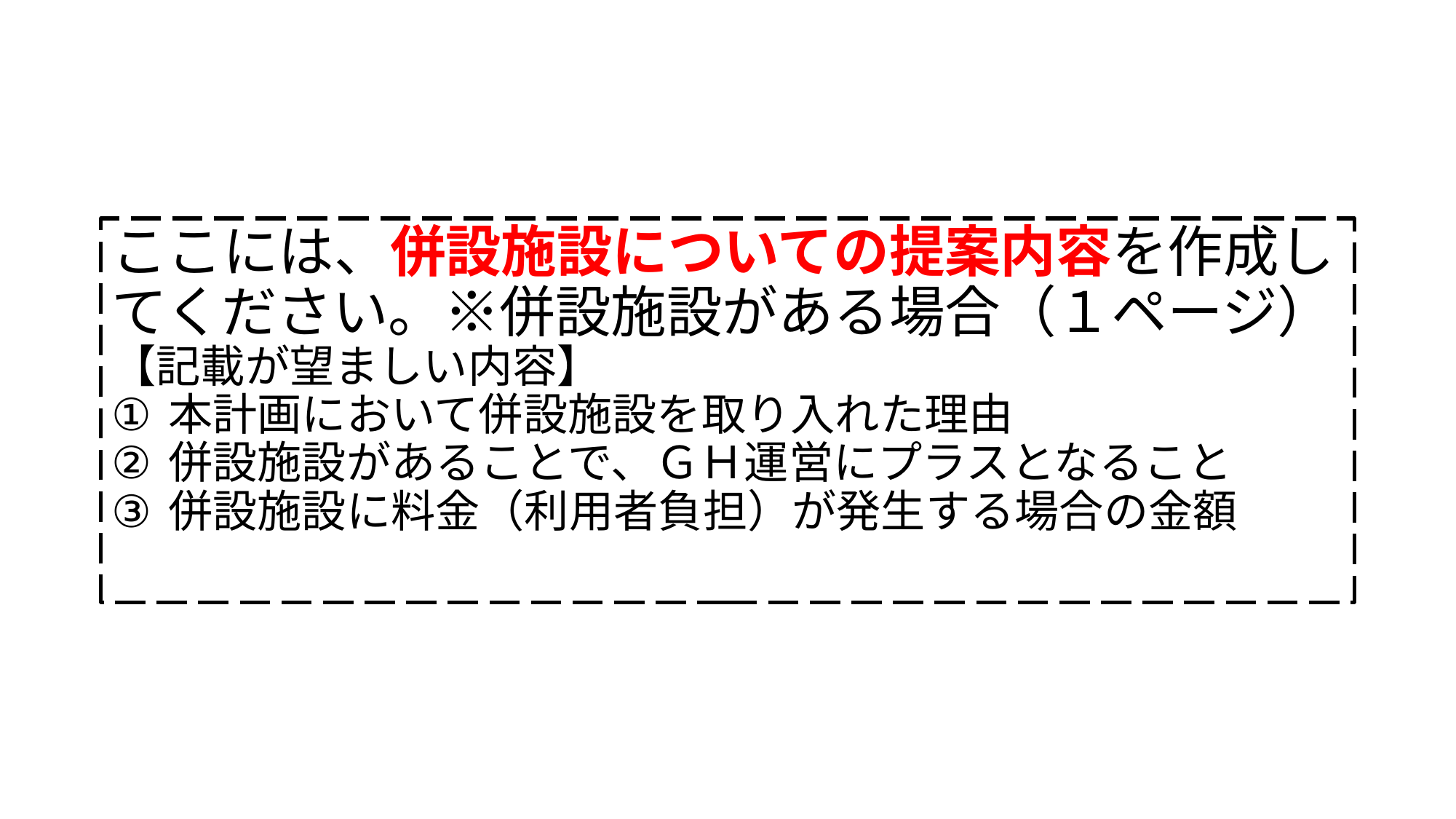

ここには、併設施設についての提案内容を作成してください。※併設施設がある場合（１ページ）
【記載が望ましい内容】
本計画において併設施設を取り入れた理由
併設施設があることで、ＧＨ運営にプラスとなること
併設施設に料金（利用者負担）が発生する場合の金額